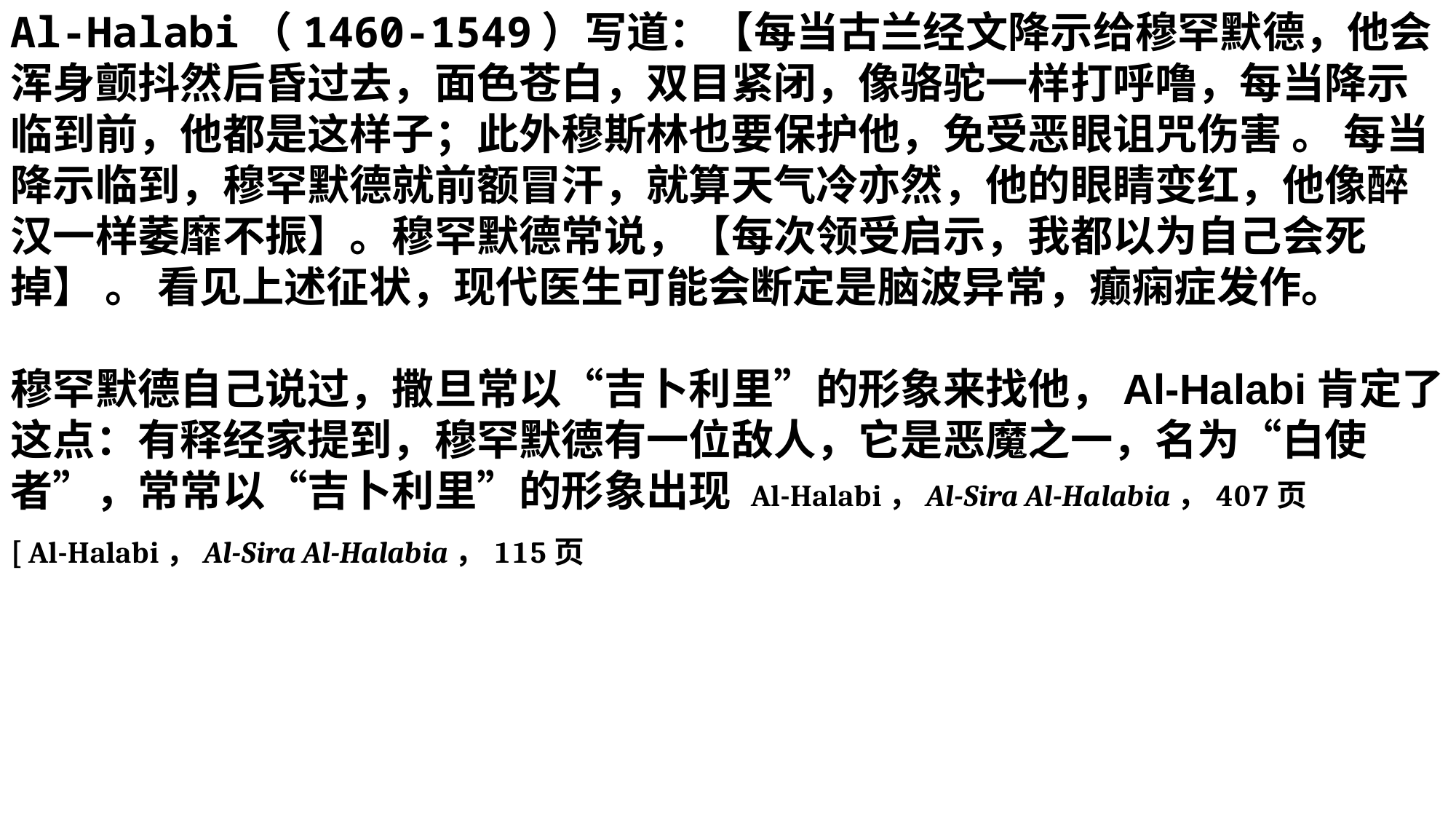

Al-Halabi（1460-1549）写道：【每当古兰经文降示给穆罕默德，他会浑身颤抖然后昏过去，面色苍白，双目紧闭，像骆驼一样打呼噜，每当降示临到前，他都是这样子；此外穆斯林也要保护他，免受恶眼诅咒伤害 。 每当降示临到，穆罕默德就前额冒汗，就算天气冷亦然，他的眼睛变红，他像醉汉一样萎靡不振】。穆罕默德常说，【每次领受启示，我都以为自己会死掉】 。 看见上述征状，现代医生可能会断定是脑波异常，癫痫症发作。

穆罕默德自己说过，撒旦常以“吉卜利里”的形象来找他，Al-Halabi肯定了这点：有释经家提到，穆罕默德有一位敌人，它是恶魔之一，名为“白使者”，常常以“吉卜利里”的形象出现 Al-Halabi，Al-Sira Al-Halabia，407页
[ Al-Halabi，Al-Sira Al-Halabia，115页